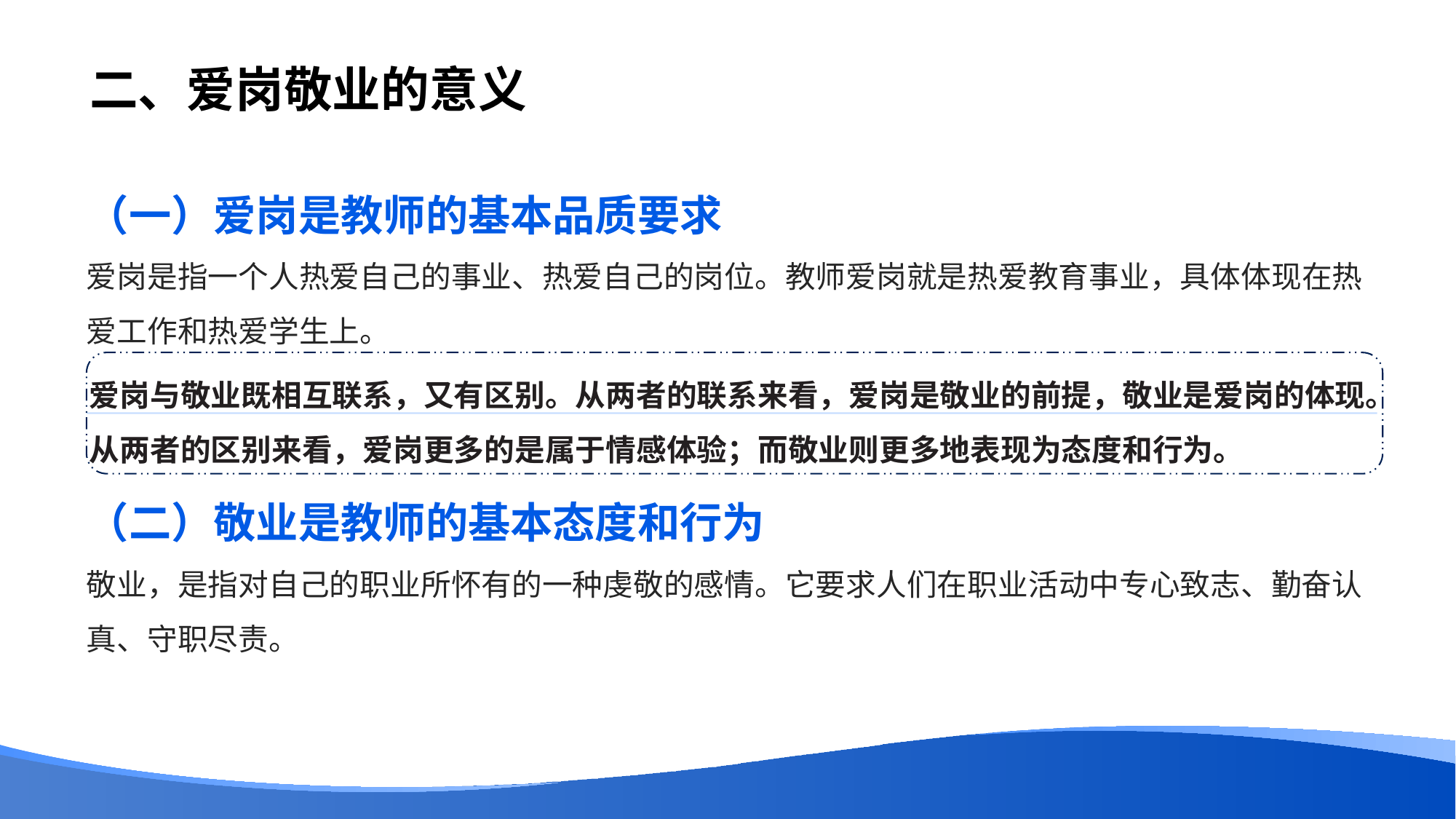

# 二、爱岗敬业的意义
（一）爱岗是教师的基本品质要求
爱岗是指一个人热爱自己的事业、热爱自己的岗位。教师爱岗就是热爱教育事业，具体体现在热爱工作和热爱学生上。

爱岗与敬业既相互联系，又有区别。从两者的联系来看，爱岗是敬业的前提，敬业是爱岗的体现。
从两者的区别来看，爱岗更多的是属于情感体验；而敬业则更多地表现为态度和行为。
（二）敬业是教师的基本态度和行为
敬业，是指对自己的职业所怀有的一种虔敬的感情。它要求人们在职业活动中专心致志、勤奋认真、守职尽责。